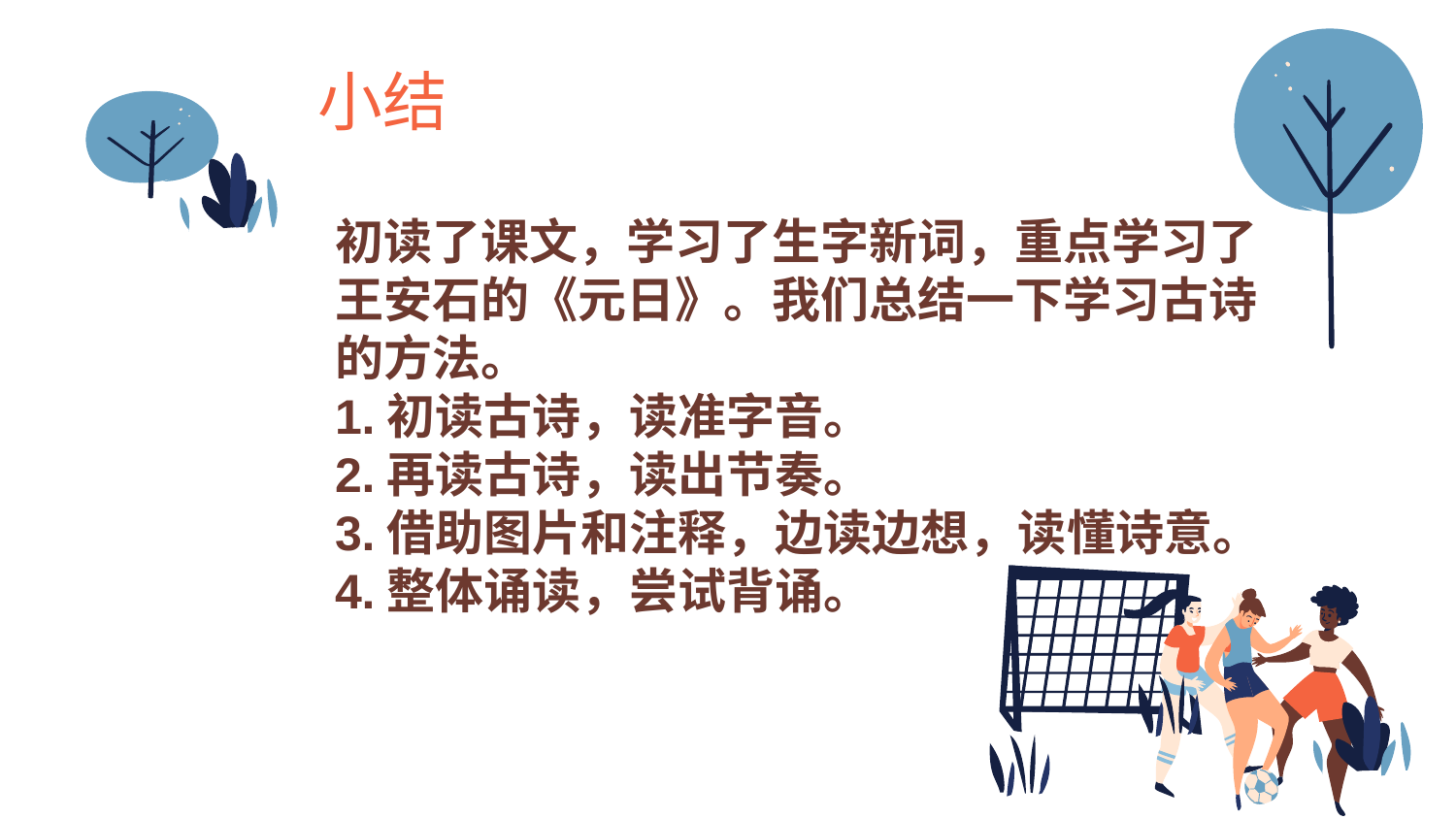

# 小结

初读了课文，学习了生字新词，重点学习了王安石的《元日》。我们总结一下学习古诗的方法。
1.初读古诗，读准字音。
2.再读古诗，读出节奏。
3.借助图片和注释，边读边想，读懂诗意。
4.整体诵读，尝试背诵。